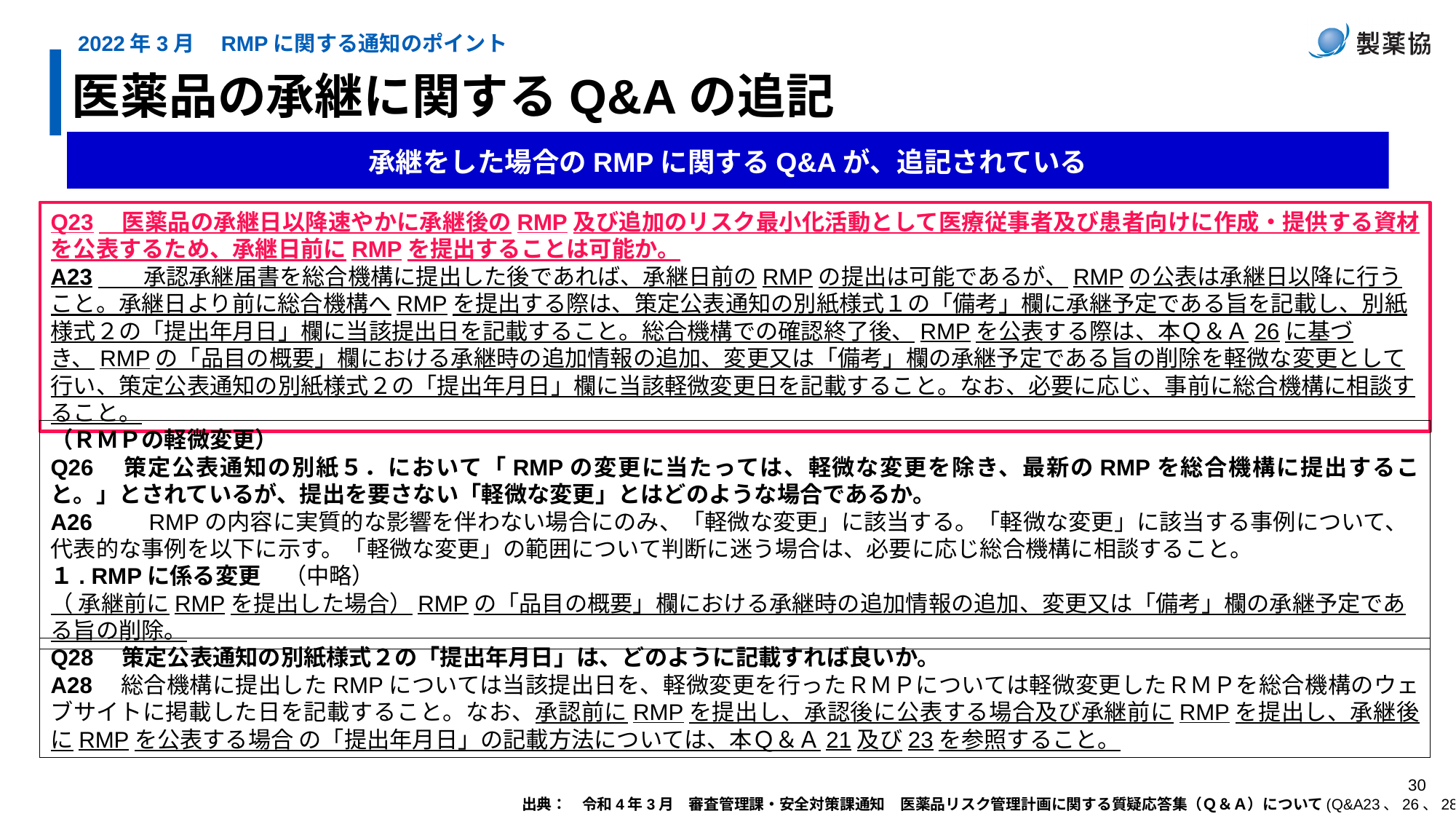

2022年3月　RMPに関する通知のポイント
医薬品の承継に関するQ&Aの追記
承継をした場合のRMPに関するQ&Aが、追記されている
Q23　医薬品の承継日以降速やかに承継後のRMP及び追加のリスク最小化活動として医療従事者及び患者向けに作成・提供する資材を公表するため、承継日前にRMPを提出することは可能か。
A23　　承認承継届書を総合機構に提出した後であれば、承継日前のRMPの提出は可能であるが、RMPの公表は承継日以降に行うこと。承継日より前に総合機構へRMPを提出する際は、策定公表通知の別紙様式１の「備考」欄に承継予定である旨を記載し、別紙様式２の「提出年月日」欄に当該提出日を記載すること。総合機構での確認終了後、RMPを公表する際は、本Ｑ＆Ａ26に基づき、RMPの「品目の概要」欄における承継時の追加情報の追加、変更又は「備考」欄の承継予定である旨の削除を軽微な変更として行い、策定公表通知の別紙様式２の「提出年月日」欄に当該軽微変更日を記載すること。なお、必要に応じ、事前に総合機構に相談すること。
（ＲＭＰの軽微変更）
Q26　策定公表通知の別紙５．において「RMPの変更に当たっては、軽微な変更を除き、最新のRMPを総合機構に提出すること。」とされているが、提出を要さない「軽微な変更」とはどのような場合であるか。
A26　　RMPの内容に実質的な影響を伴わない場合にのみ、「軽微な変更」に該当する。「軽微な変更」に該当する事例について、代表的な事例を以下に示す。「軽微な変更」の範囲について判断に迷う場合は、必要に応じ総合機構に相談すること。
１. RMPに係る変更　（中略）
（ 承継前にRMPを提出した場合）RMPの「品目の概要」欄における承継時の追加情報の追加、変更又は「備考」欄の承継予定である旨の削除。
Q28　策定公表通知の別紙様式２の「提出年月日」は、どのように記載すれば良いか。
A28　総合機構に提出したRMPについては当該提出日を、軽微変更を行ったＲＭＰについては軽微変更したＲＭＰを総合機構のウェブサイトに掲載した日を記載すること。なお、承認前にRMPを提出し、承認後に公表する場合及び承継前にRMPを提出し、承継後にRMPを公表する場合 の「提出年月日」の記載方法については、本Ｑ＆Ａ21及び23を参照すること。
出典：　令和4年3月　審査管理課・安全対策課通知　医薬品リスク管理計画に関する質疑応答集（Ｑ＆Ａ）について(Q&A23、26、28)